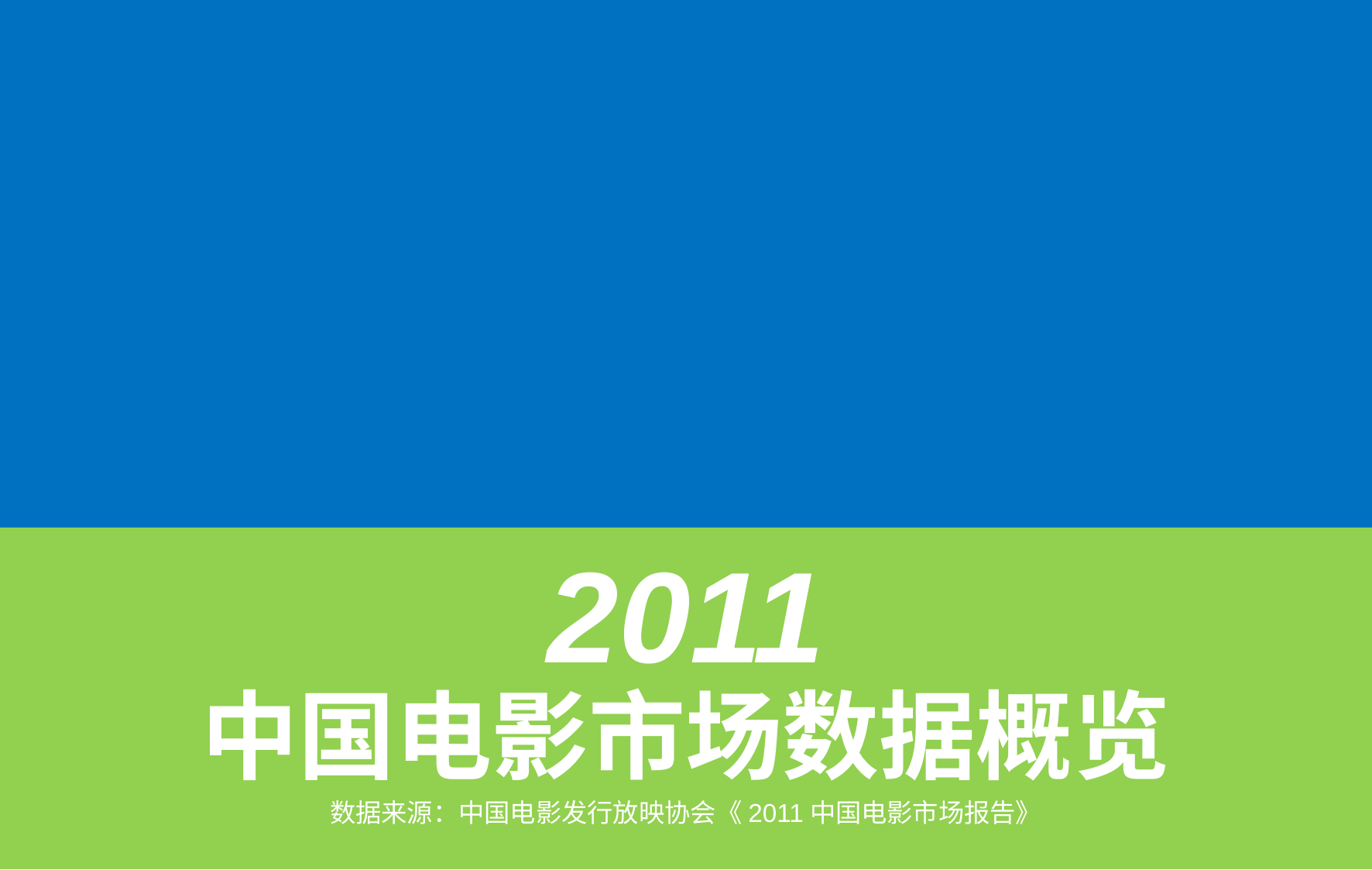

2011
# 中国电影市场数据概览
数据来源：中国电影发行放映协会《2011中国电影市场报告》